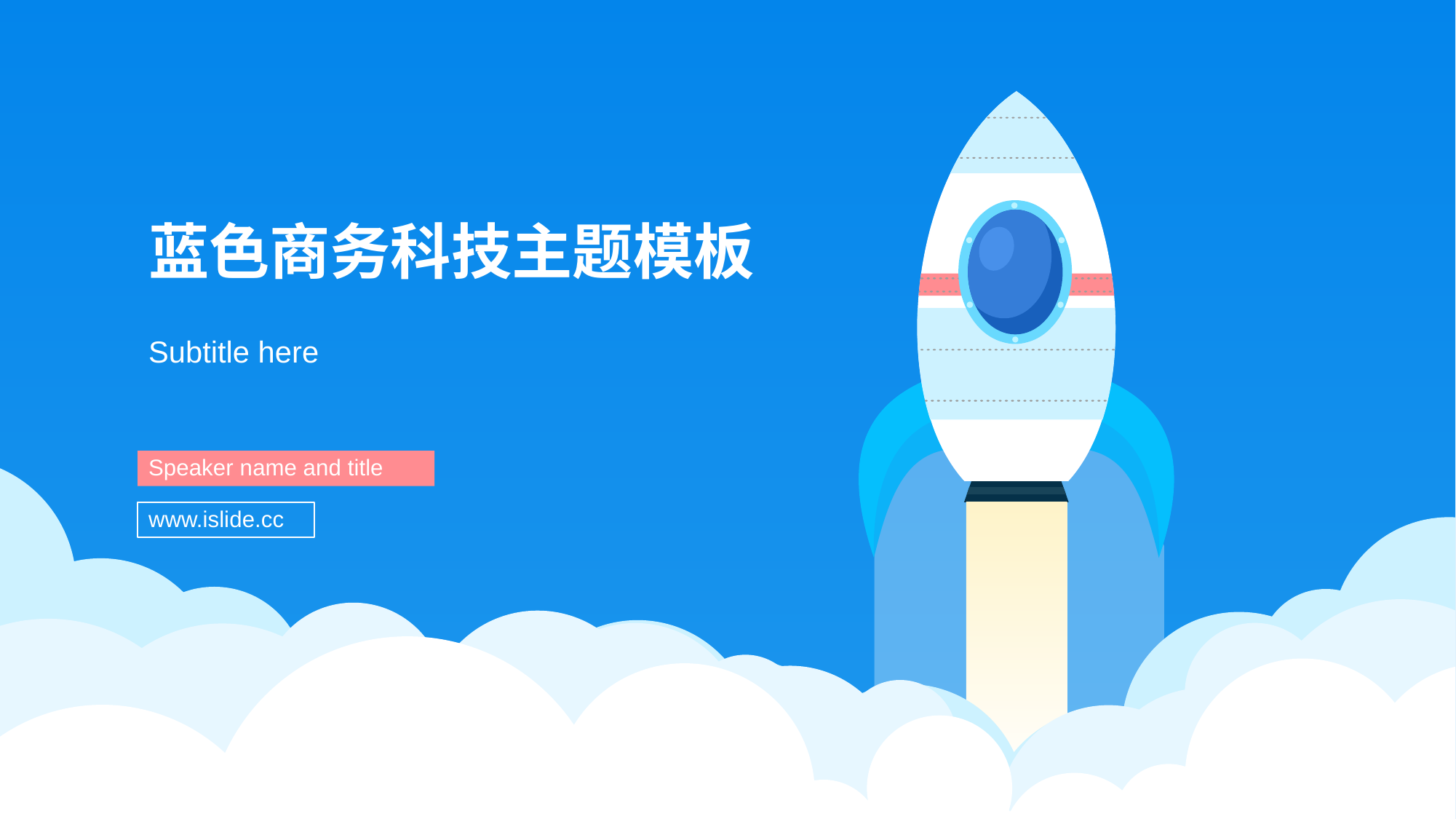

# 蓝色商务科技主题模板
Subtitle here
Speaker name and title
www.islide.cc